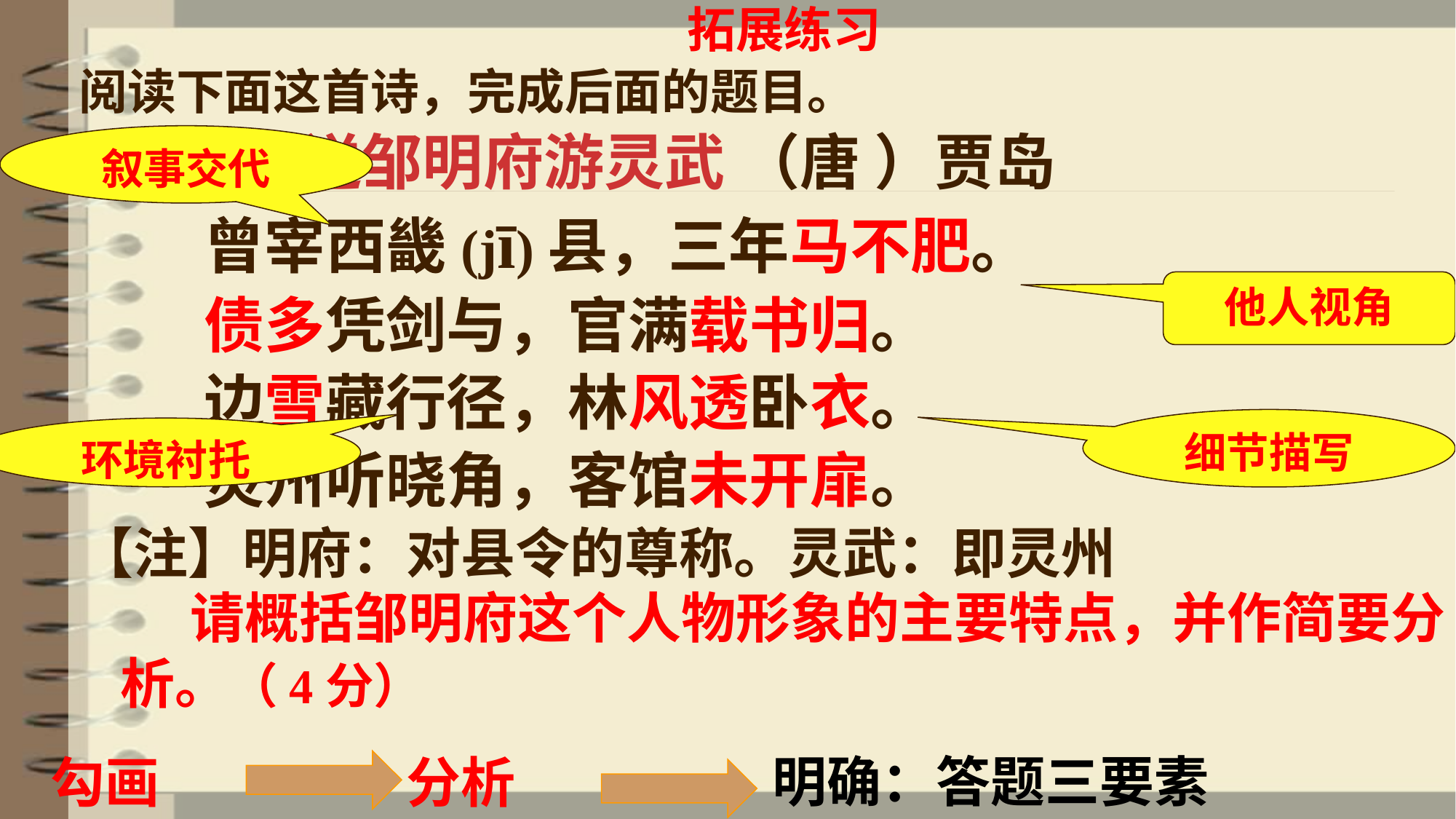

拓展练习
阅读下面这首诗，完成后面的题目。
                   送邹明府游灵武 （唐 ）贾岛
        曾宰西畿(jī)县，三年马不肥。
        债多凭剑与，官满载书归。
        边雪藏行径，林风透卧衣。
        灵州听晓角，客馆未开扉。
【注】明府：对县令的尊称。灵武：即灵州
       请概括邹明府这个人物形象的主要特点，并作简要分析。（4分）
叙事交代
他人视角
细节描写
环境衬托
明确：答题三要素
勾画
分析